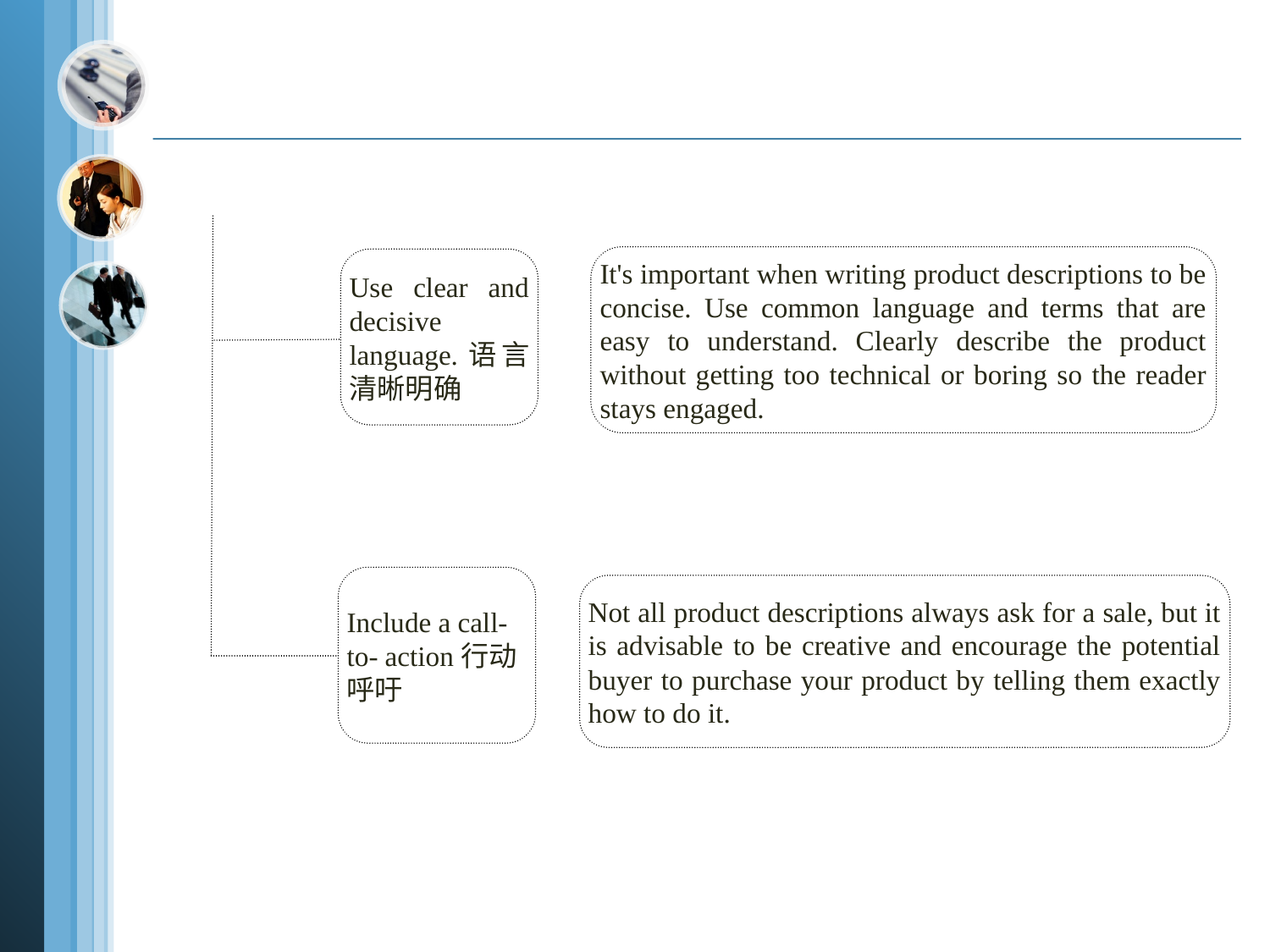

It's important when writing product descriptions to be concise. Use common language and terms that are easy to understand. Clearly describe the product without getting too technical or boring so the reader stays engaged.
Use clear and decisive language.语言清晰明确
Include a call-to- action行动呼吁
Not all product descriptions always ask for a sale, but it is advisable to be creative and encourage the potential buyer to purchase your product by telling them exactly how to do it.